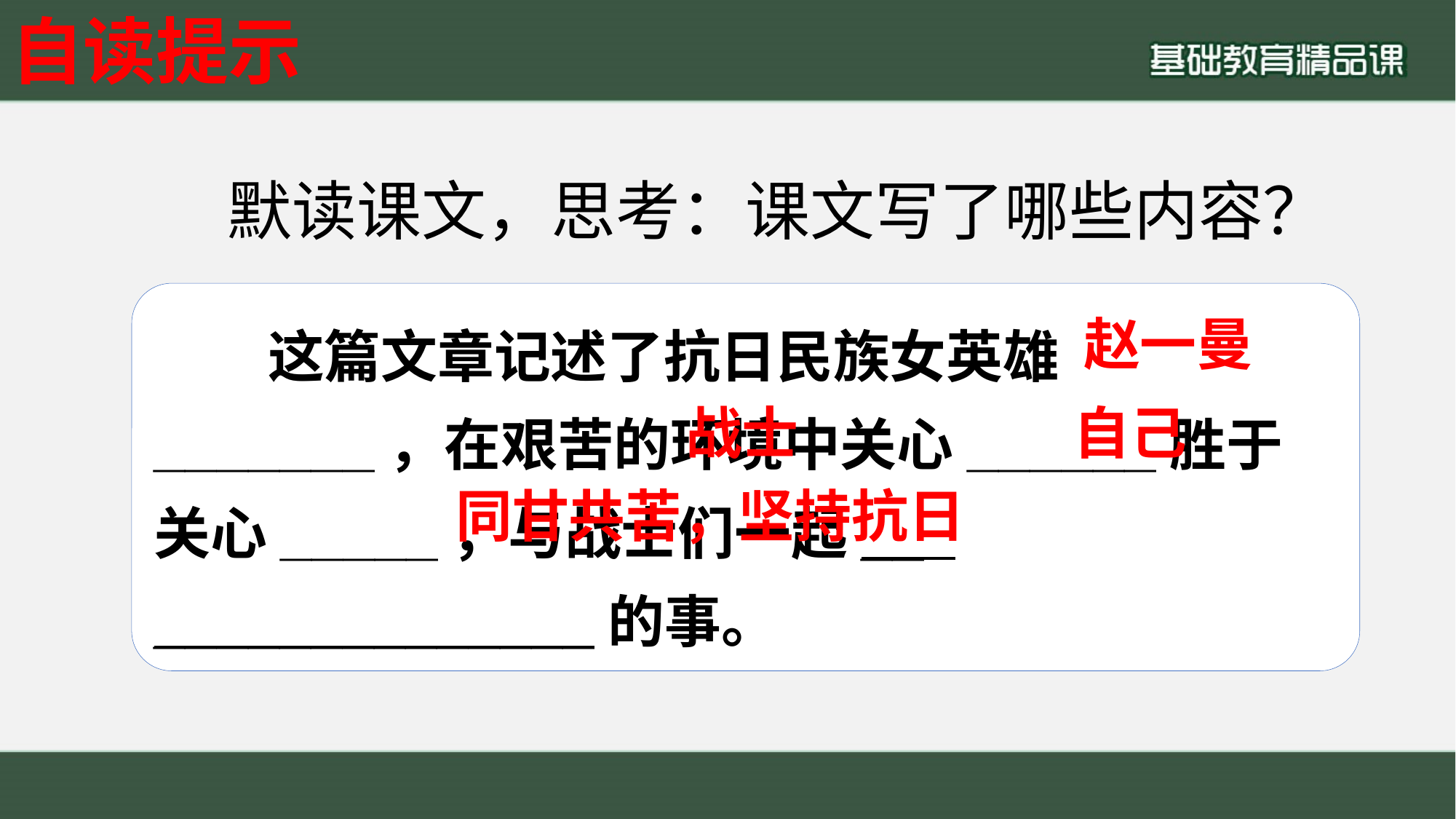

自读提示
默读课文，思考：课文写了哪些内容？
这篇文章记述了抗日民族女英雄_______，在艰苦的环境中关心______胜于关心_____，与战士们一起__   ______________的事。
赵一曼
战士
自己
同甘共苦，坚持抗日